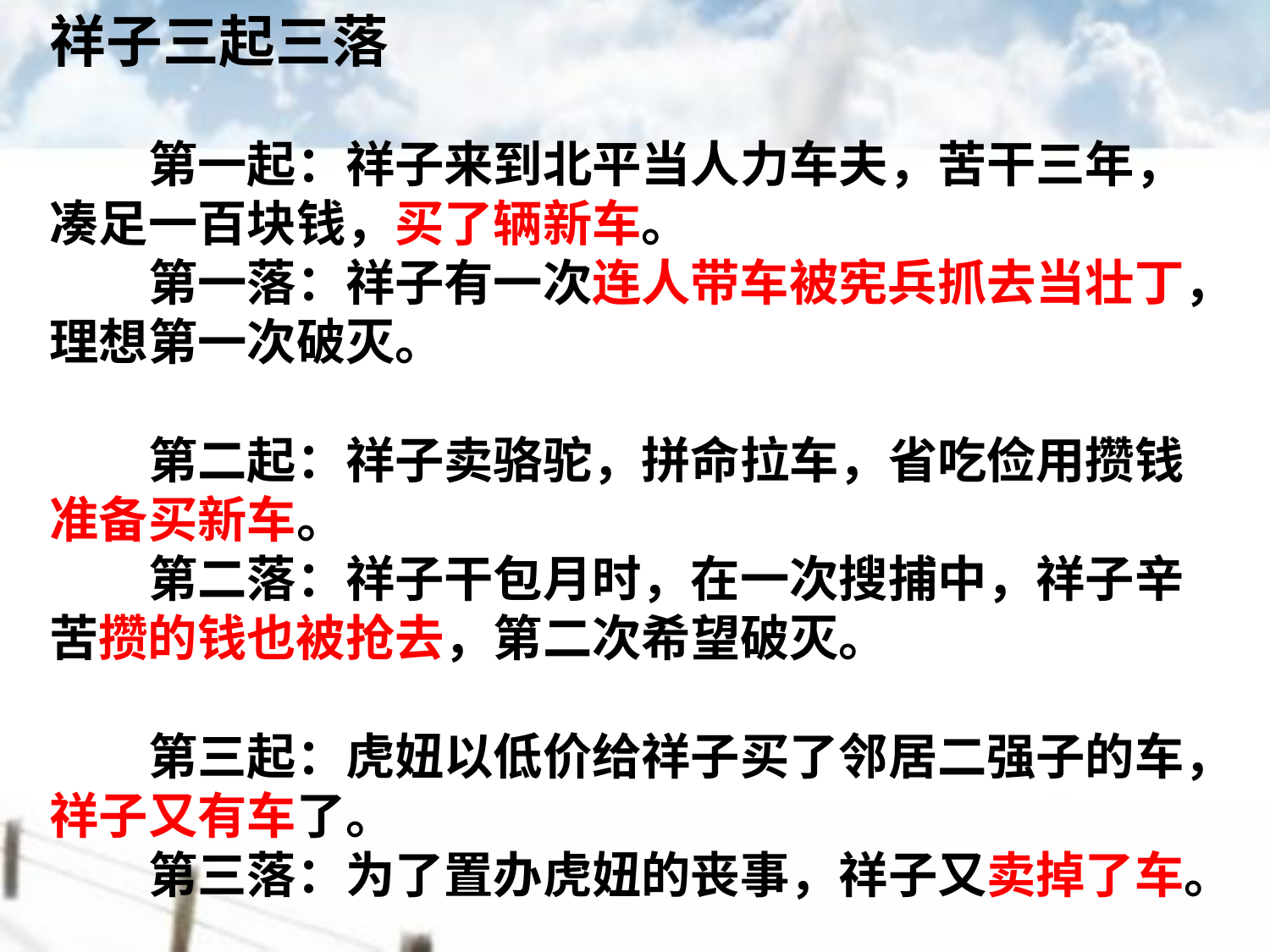

祥子三起三落

　　第一起：祥子来到北平当人力车夫，苦干三年，凑足一百块钱，买了辆新车。
　　第一落：祥子有一次连人带车被宪兵抓去当壮丁，理想第一次破灭。

　　第二起：祥子卖骆驼，拼命拉车，省吃俭用攒钱准备买新车。
　　第二落：祥子干包月时，在一次搜捕中，祥子辛苦攒的钱也被抢去，第二次希望破灭。

　　第三起：虎妞以低价给祥子买了邻居二强子的车，祥子又有车了。
　　第三落：为了置办虎妞的丧事，祥子又卖掉了车。